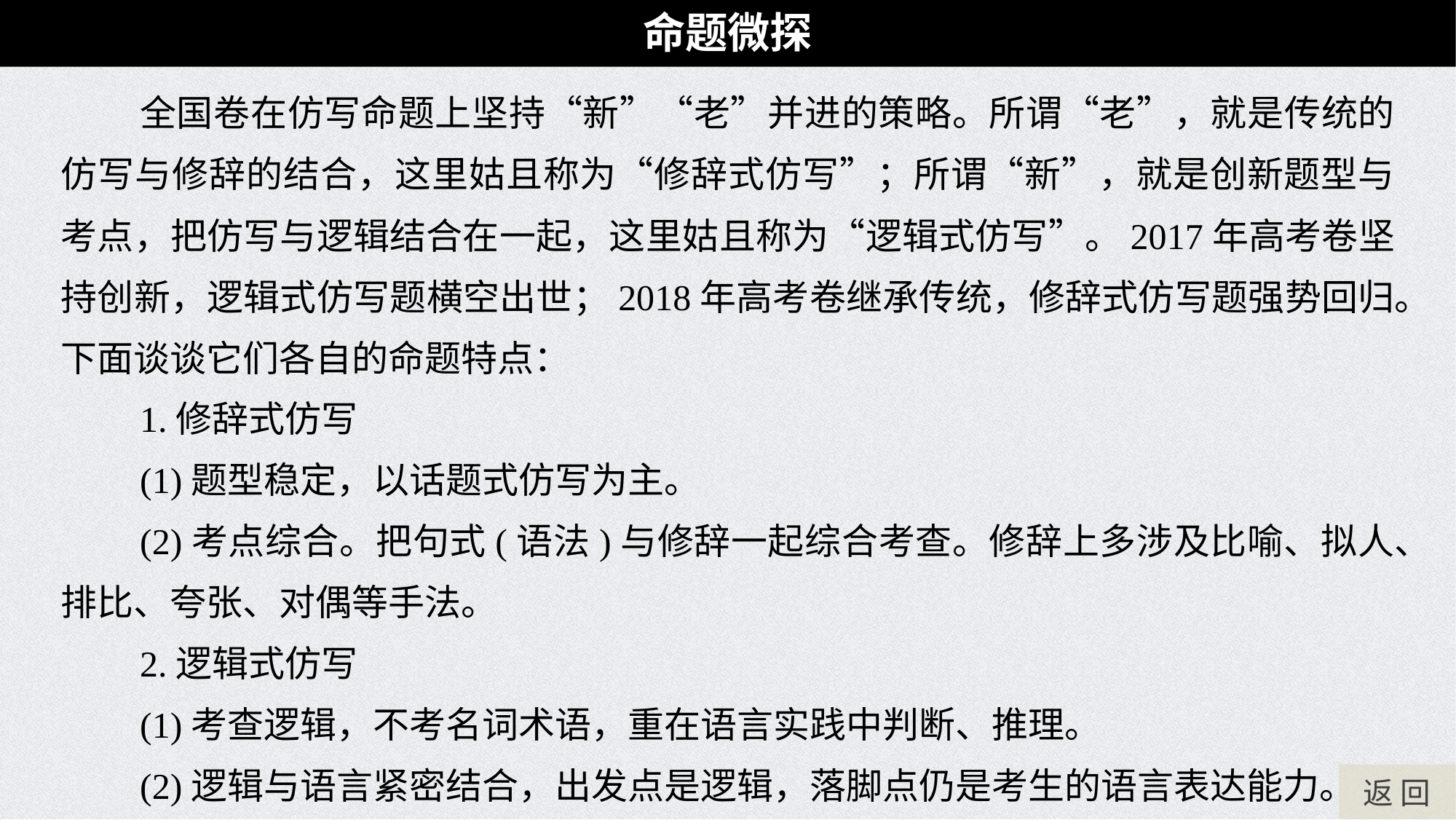

命题微探
全国卷在仿写命题上坚持“新”“老”并进的策略。所谓“老”，就是传统的仿写与修辞的结合，这里姑且称为“修辞式仿写”；所谓“新”，就是创新题型与考点，把仿写与逻辑结合在一起，这里姑且称为“逻辑式仿写”。2017年高考卷坚持创新，逻辑式仿写题横空出世；2018年高考卷继承传统，修辞式仿写题强势回归。下面谈谈它们各自的命题特点：
1.修辞式仿写
(1)题型稳定，以话题式仿写为主。
(2)考点综合。把句式(语法)与修辞一起综合考查。修辞上多涉及比喻、拟人、排比、夸张、对偶等手法。
2.逻辑式仿写
(1)考查逻辑，不考名词术语，重在语言实践中判断、推理。
(2)逻辑与语言紧密结合，出发点是逻辑，落脚点仍是考生的语言表达能力。
返 回